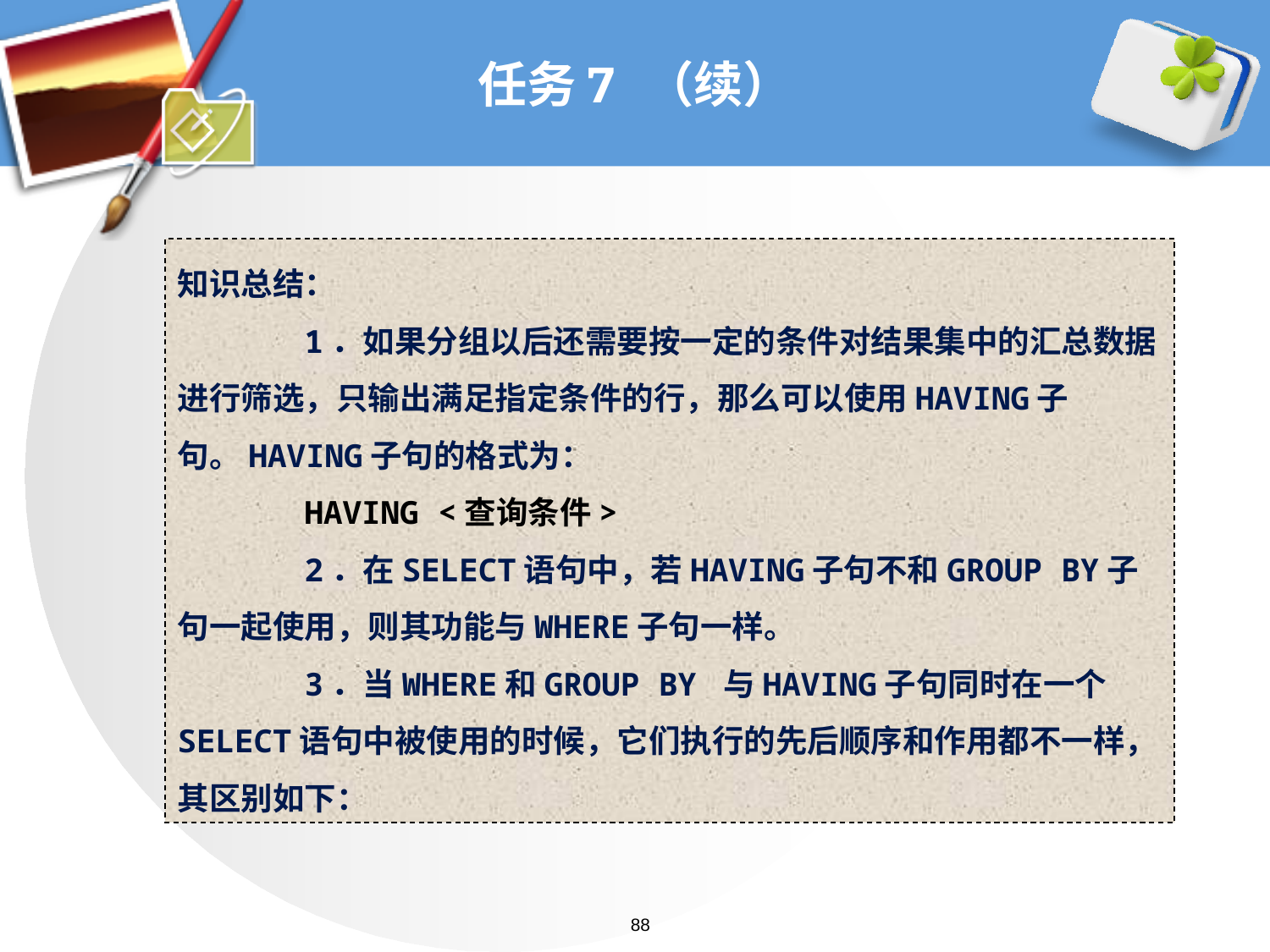

# 任务7  （续）
知识总结：
	1．如果分组以后还需要按一定的条件对结果集中的汇总数据进行筛选，只输出满足指定条件的行，那么可以使用HAVING子句。HAVING子句的格式为：
	HAVING <查询条件>
	2．在SELECT语句中，若HAVING子句不和GROUP BY子句一起使用，则其功能与WHERE子句一样。
	3．当WHERE和GROUP BY 与HAVING子句同时在一个SELECT语句中被使用的时候，它们执行的先后顺序和作用都不一样，其区别如下：
88